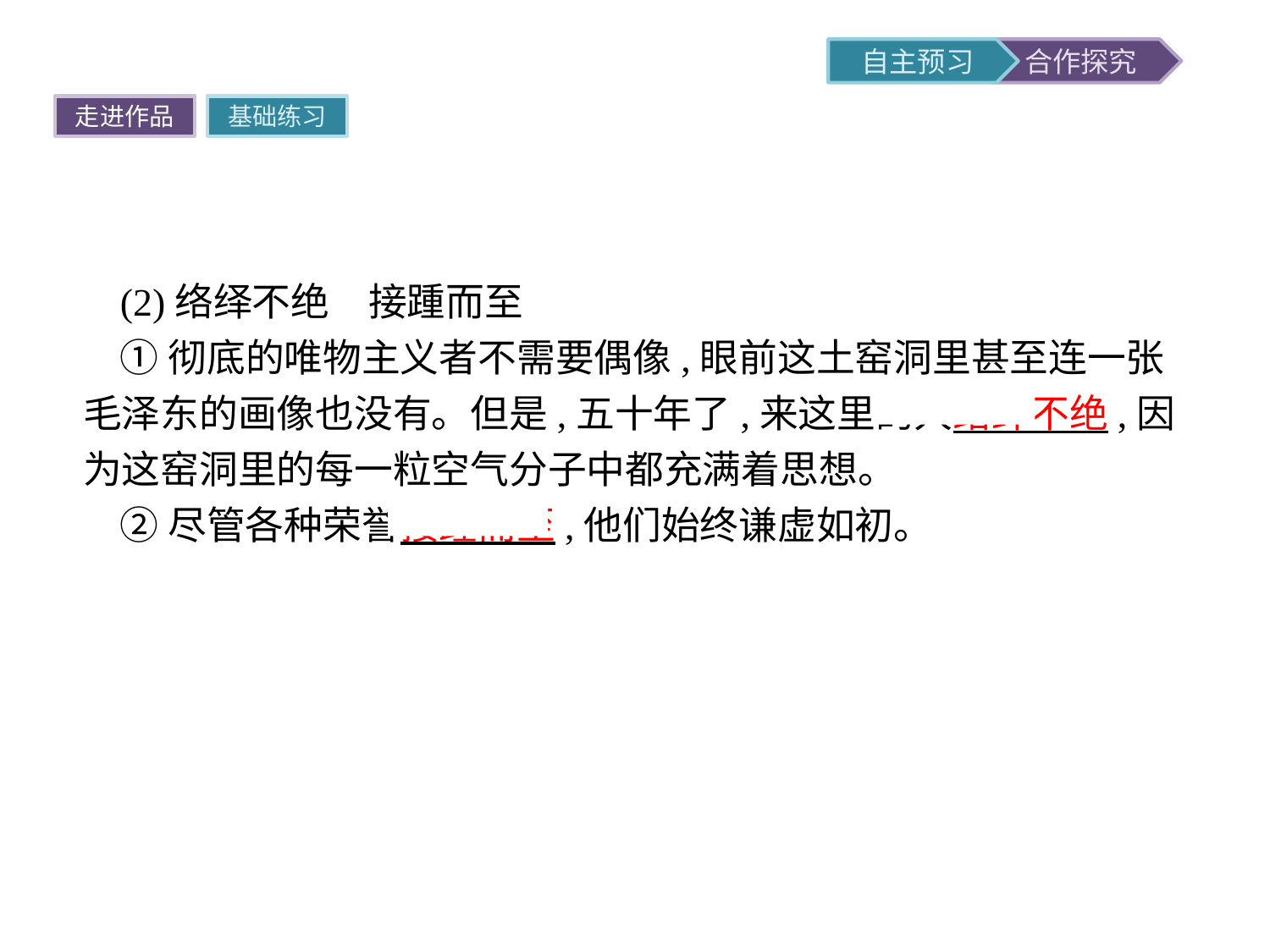

走进作品
基础练习
(2)络绎不绝　接踵而至
①彻底的唯物主义者不需要偶像,眼前这土窑洞里甚至连一张毛泽东的画像也没有。但是,五十年了,来这里的人络绎不绝,因为这窑洞里的每一粒空气分子中都充满着思想。
②尽管各种荣誉接踵而至,他们始终谦虚如初。
提示二者都有人多之意。“络绎不绝”指(人、马、车、船等)前后相接,连续不断,是中性词;“接踵而至”形容人或事物一个又一个接连不断。